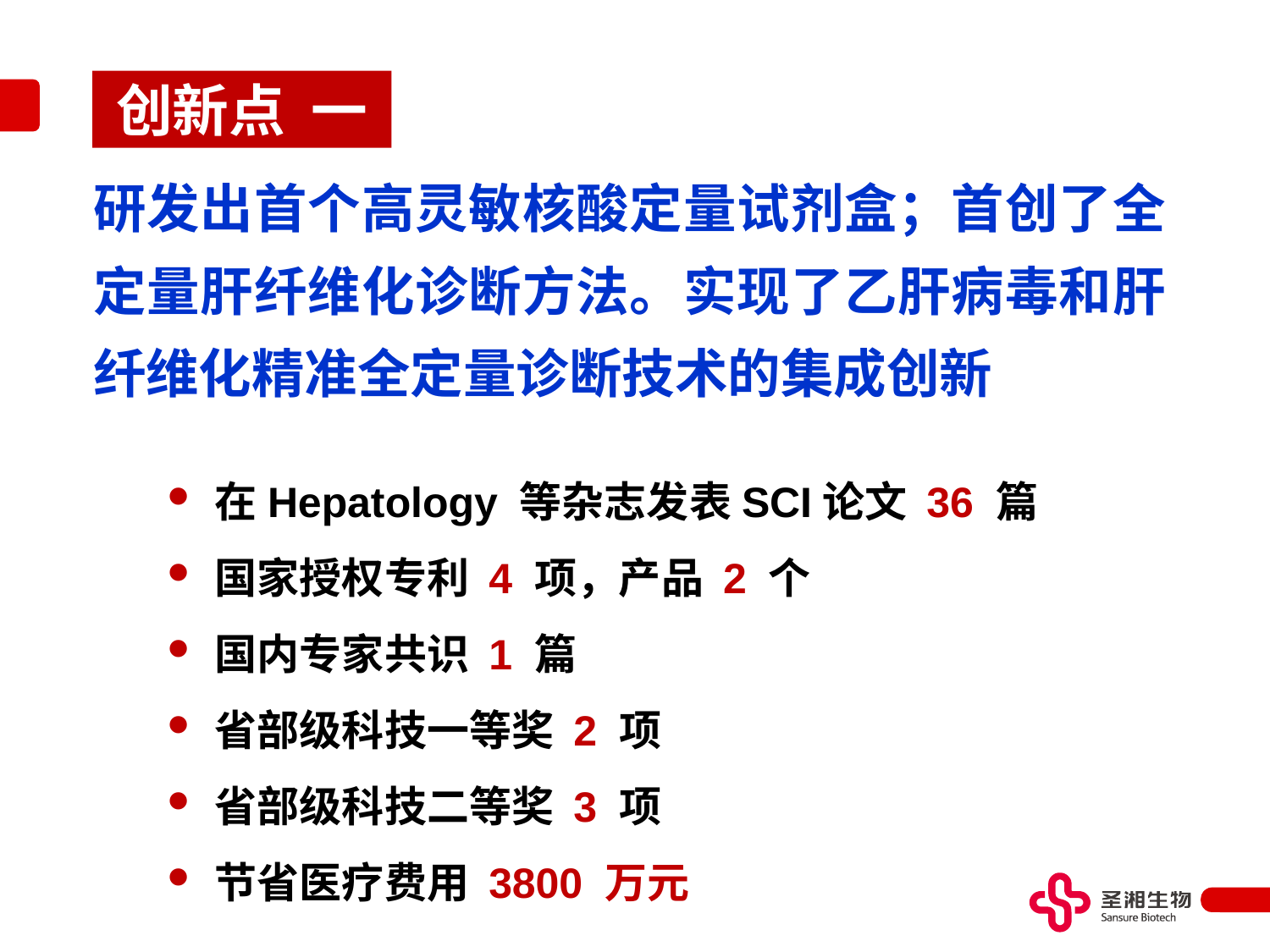

创新点  一
研发出首个高灵敏核酸定量试剂盒；首创了全定量肝纤维化诊断方法。实现了乙肝病毒和肝纤维化精准全定量诊断技术的集成创新
在Hepatology 等杂志发表SCI论文 36 篇
国家授权专利 4 项，产品 2 个
国内专家共识 1 篇
省部级科技一等奖 2 项
省部级科技二等奖 3 项
节省医疗费用 3800 万元